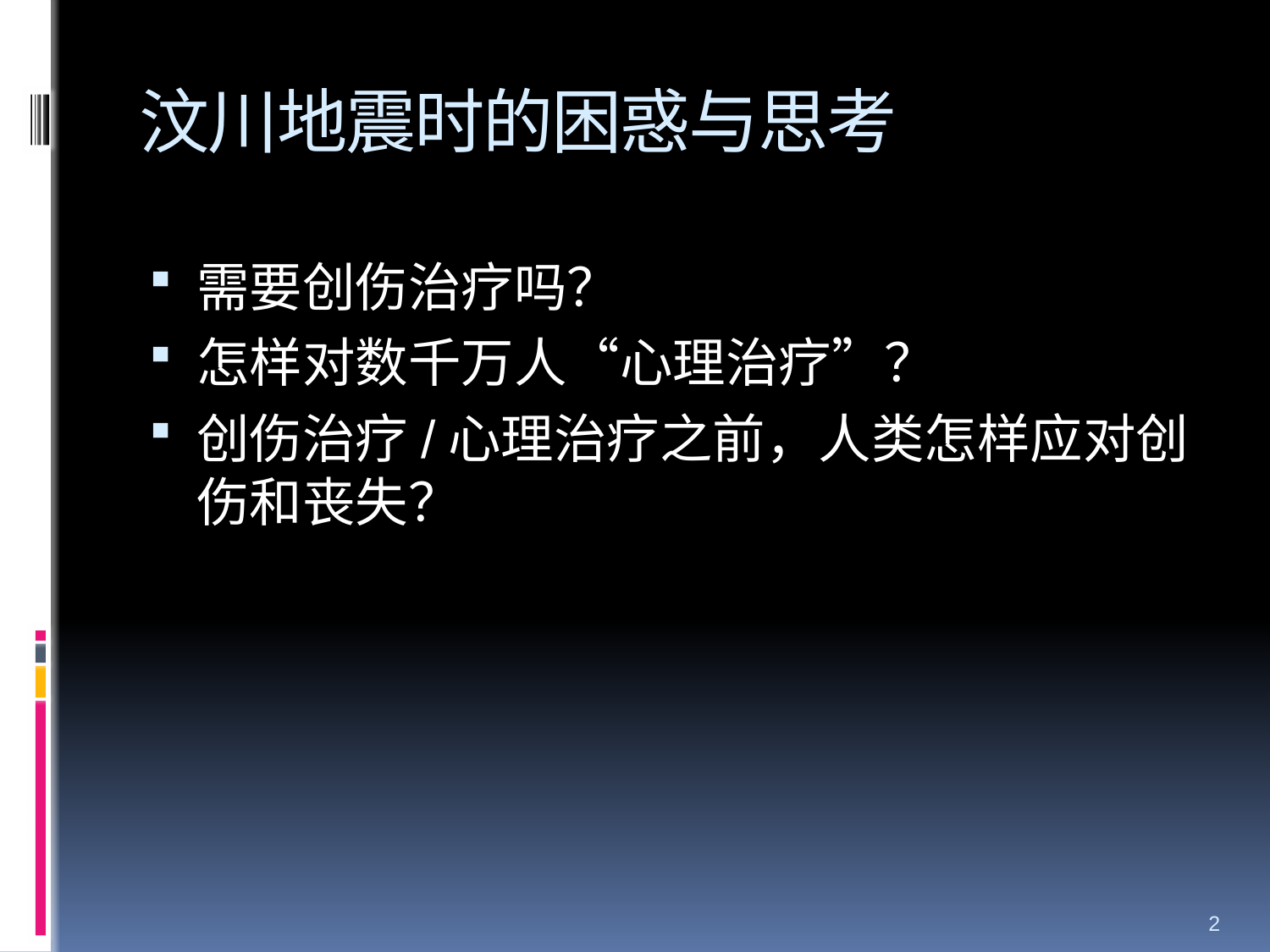

# 汶川地震时的困惑与思考
需要创伤治疗吗？
怎样对数千万人“心理治疗”？
创伤治疗/心理治疗之前，人类怎样应对创伤和丧失？

2